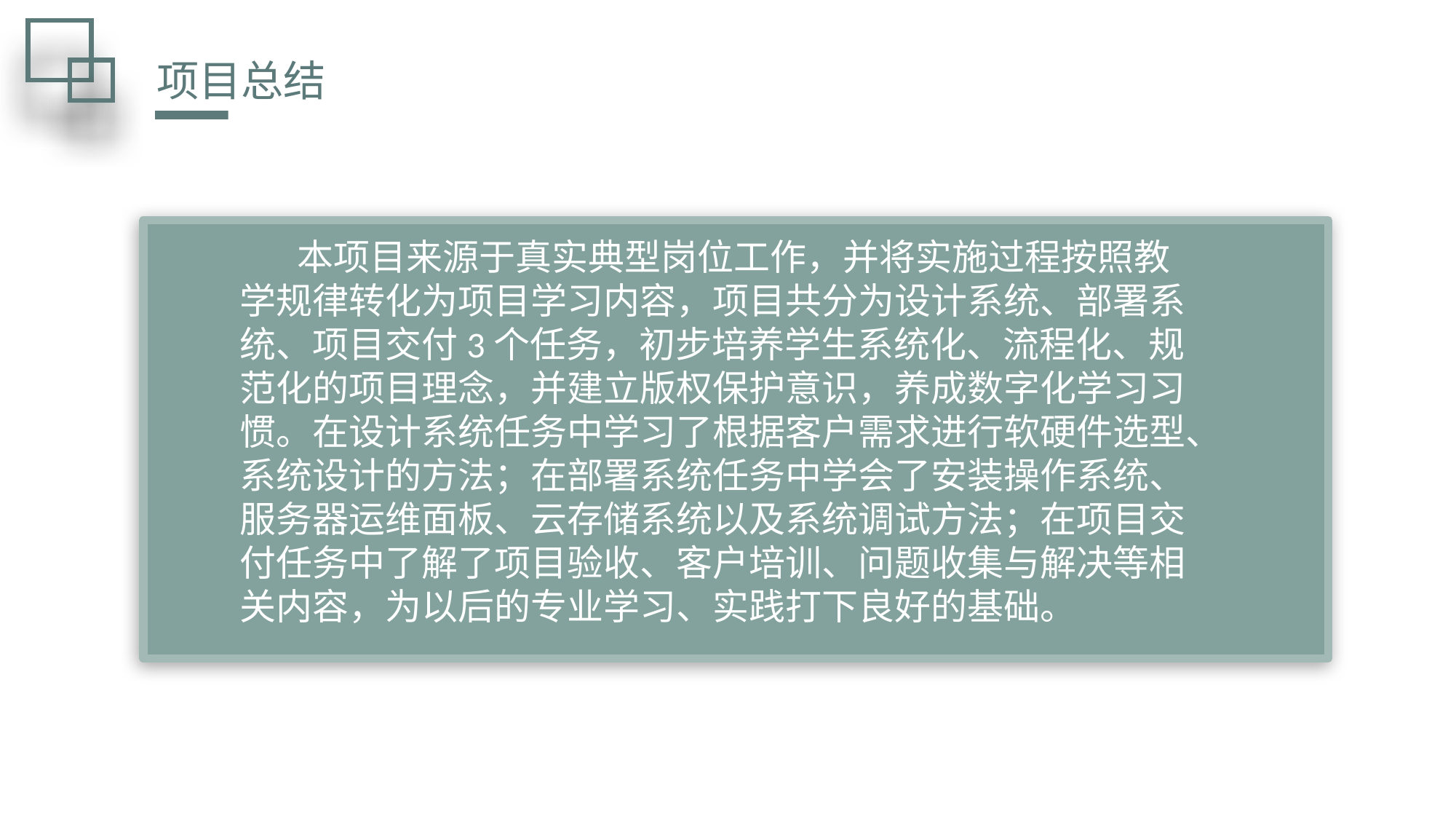

项目总结

      本项目来源于真实典型岗位工作，并将实施过程按照教学规律转化为项目学习内容，项目共分为设计系统、部署系统、项目交付3个任务，初步培养学生系统化、流程化、规范化的项目理念，并建立版权保护意识，养成数字化学习习惯。在设计系统任务中学习了根据客户需求进行软硬件选型、系统设计的方法；在部署系统任务中学会了安装操作系统、服务器运维面板、云存储系统以及系统调试方法；在项目交付任务中了解了项目验收、客户培训、问题收集与解决等相关内容，为以后的专业学习、实践打下良好的基础。